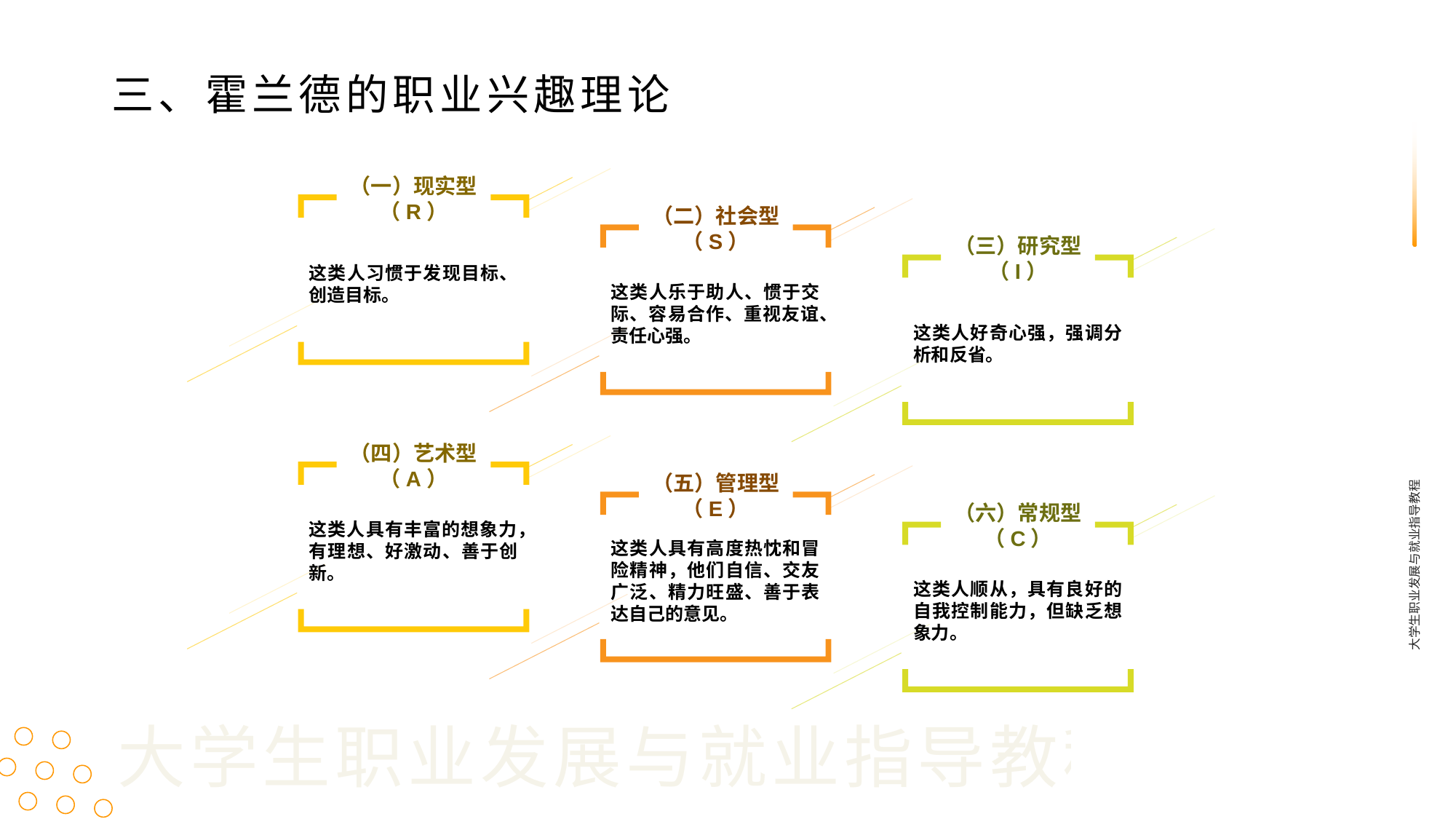

三、霍兰德的职业兴趣理论

（一）现实型（R）
这类人习惯于发现目标、创造目标。
（二）社会型（S）
这类人乐于助人、惯于交际、容易合作、重视友谊、责任心强。
（三）研究型（I）
这类人好奇心强，强调分析和反省。
（四）艺术型（A）
这类人具有丰富的想象力，有理想、好激动、善于创新。

（五）管理型（E）
这类人具有高度热忱和冒险精神，他们自信、交友广泛、精力旺盛、善于表达自己的意见。
大学生职业发展与就业指导教程
（六）常规型（C）
这类人顺从，具有良好的自我控制能力，但缺乏想象力。

大学生职业发展与就业指导教程